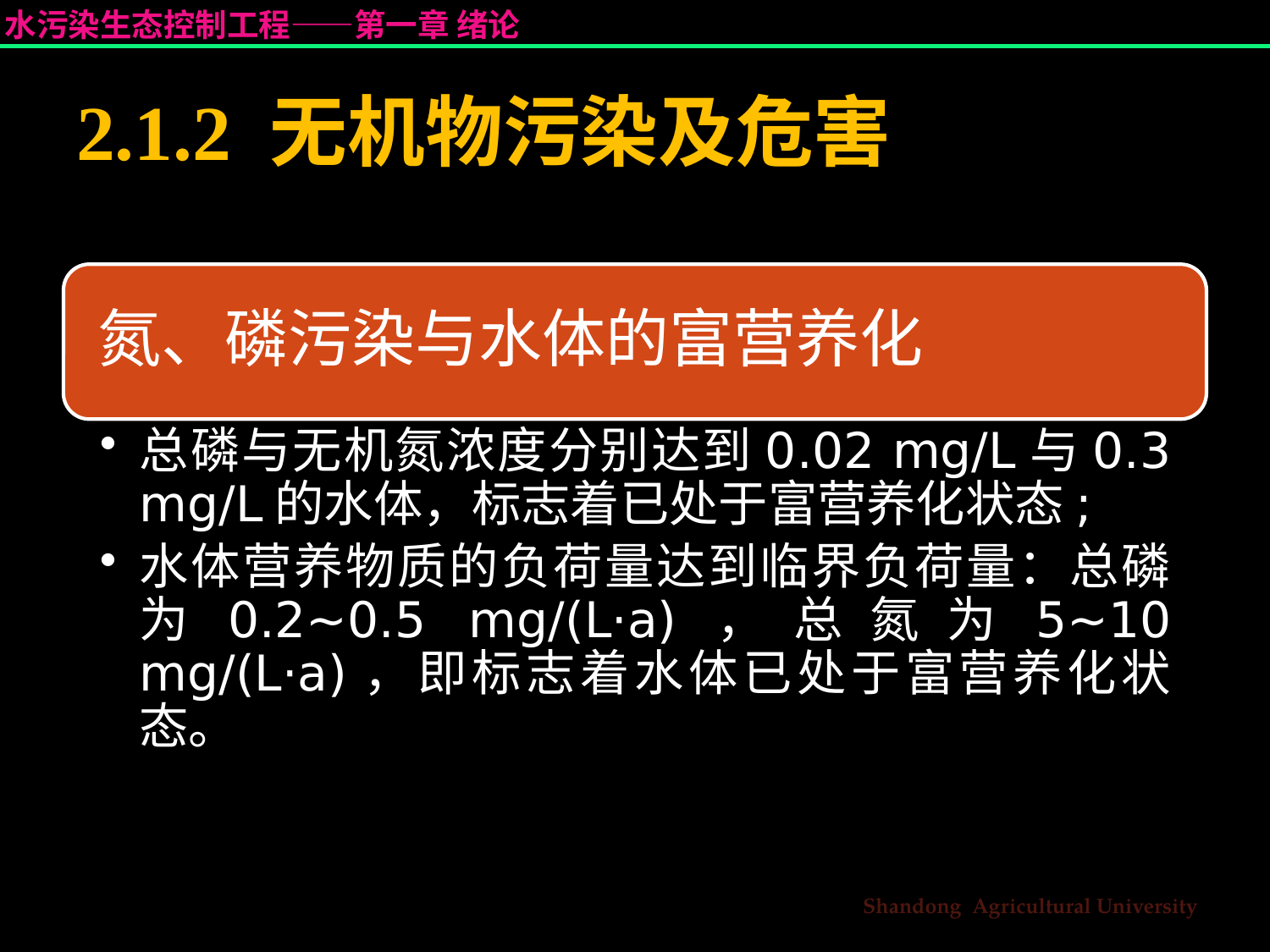

# 2.1.2 无机物污染及危害
氮、磷污染与水体的富营养化
总磷与无机氮浓度分别达到0.02 mg/L与0.3 mg/L的水体，标志着已处于富营养化状态;
水体营养物质的负荷量达到临界负荷量：总磷为0.2~0.5 mg/(L·a)，总氮为5~10 mg/(L·a)，即标志着水体已处于富营养化状态。